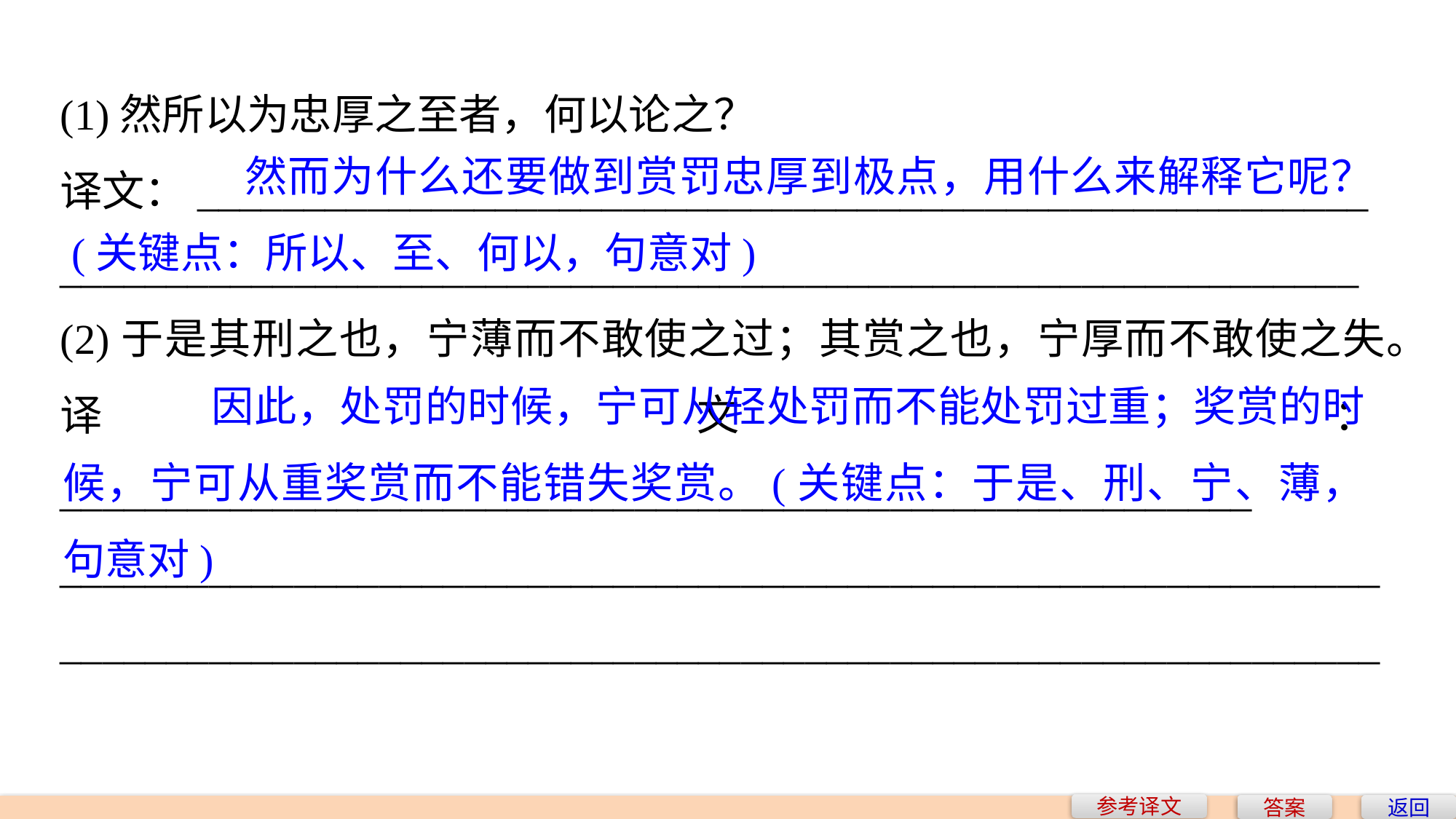

(1)然所以为忠厚之至者，何以论之？
译文：_______________________________________________________
_____________________________________________________________
	     然而为什么还要做到赏罚忠厚到极点，用什么来解释它呢？(关键点：所以、至、何以，句意对)
(2)于是其刑之也，宁薄而不敢使之过；其赏之也，宁厚而不敢使之失。
译文：________________________________________________________
____________________________________________________________________________________________________________________________
	   因此，处罚的时候，宁可从轻处罚而不能处罚过重；奖赏的时候，宁可从重奖赏而不能错失奖赏。(关键点：于是、刑、宁、薄，句意对)
参考译文
答案
返回